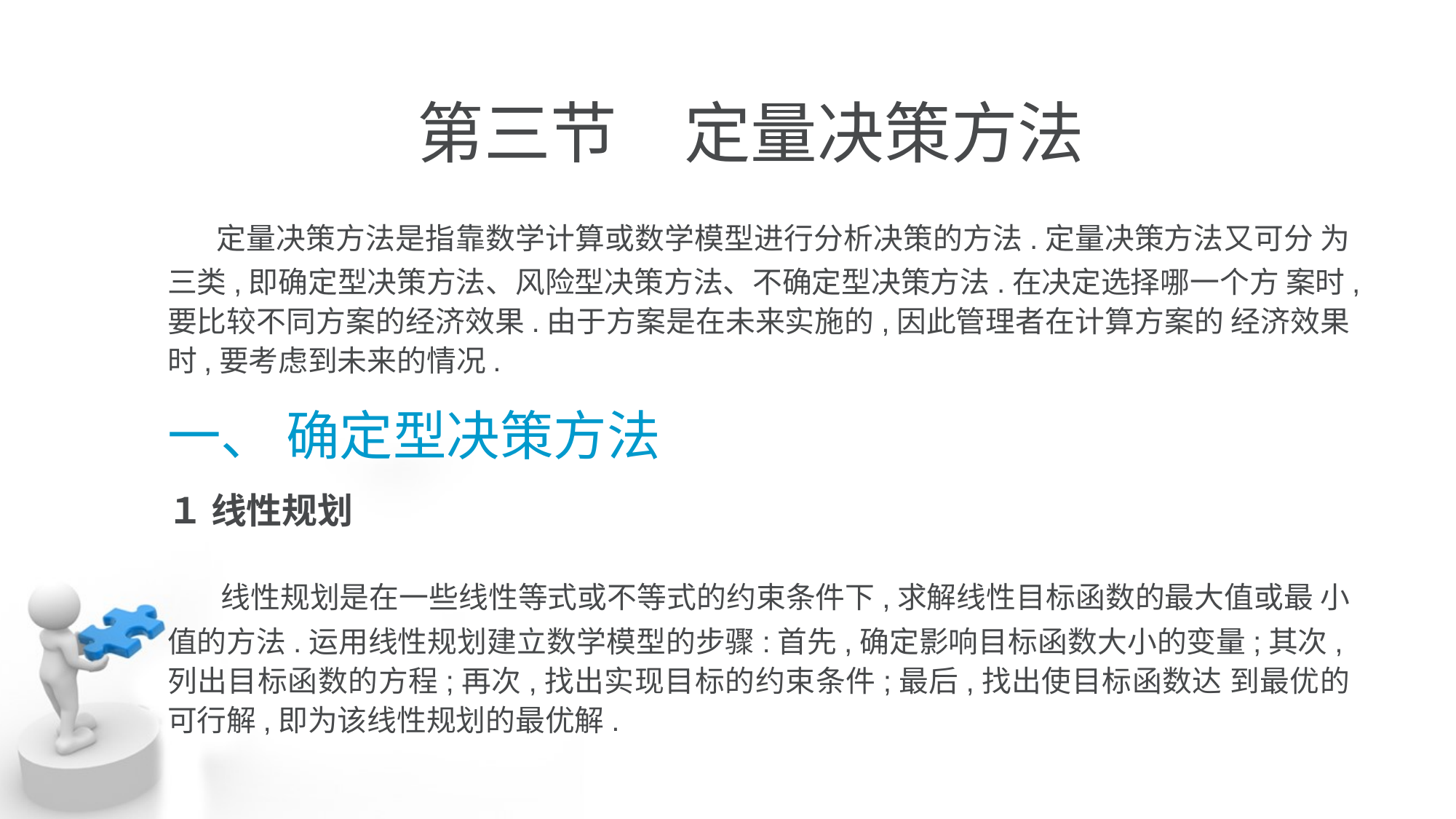

# 第三节　定量决策方法
   定量决策方法是指靠数学计算或数学模型进行分析决策的方法.定量决策方法又可分 为三类,即确定型决策方法、风险型决策方法、不确定型决策方法.在决定选择哪一个方 案时,要比较不同方案的经济效果.由于方案是在未来实施的,因此管理者在计算方案的 经济效果时,要考虑到未来的情况.
一、 确定型决策方法
１ 线性规划
　线性规划是在一些线性等式或不等式的约束条件下,求解线性目标函数的最大值或最 小值的方法.运用线性规划建立数学模型的步骤:首先,确定影响目标函数大小的变量;其次,列出目标函数的方程;再次,找出实现目标的约束条件;最后,找出使目标函数达 到最优的可行解,即为该线性规划的最优解.